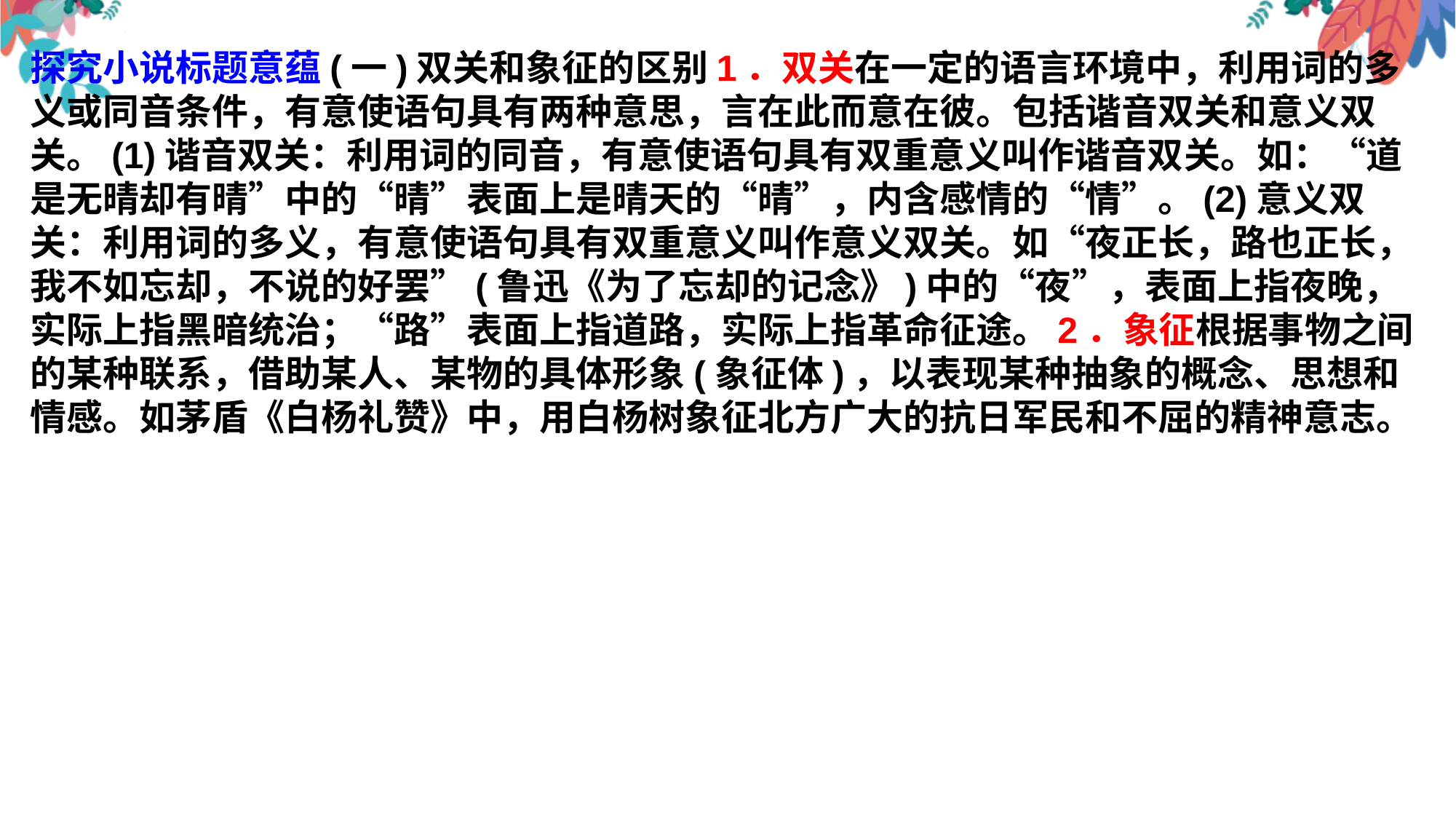

探究小说标题意蕴(一)双关和象征的区别1．双关在一定的语言环境中，利用词的多义或同音条件，有意使语句具有两种意思，言在此而意在彼。包括谐音双关和意义双关。(1)谐音双关：利用词的同音，有意使语句具有双重意义叫作谐音双关。如：“道是无晴却有晴”中的“晴”表面上是晴天的“晴”，内含感情的“情”。(2)意义双关：利用词的多义，有意使语句具有双重意义叫作意义双关。如“夜正长，路也正长，我不如忘却，不说的好罢”(鲁迅《为了忘却的记念》)中的“夜”，表面上指夜晚，实际上指黑暗统治；“路”表面上指道路，实际上指革命征途。2．象征根据事物之间的某种联系，借助某人、某物的具体形象(象征体)，以表现某种抽象的概念、思想和情感。如茅盾《白杨礼赞》中，用白杨树象征北方广大的抗日军民和不屈的精神意志。